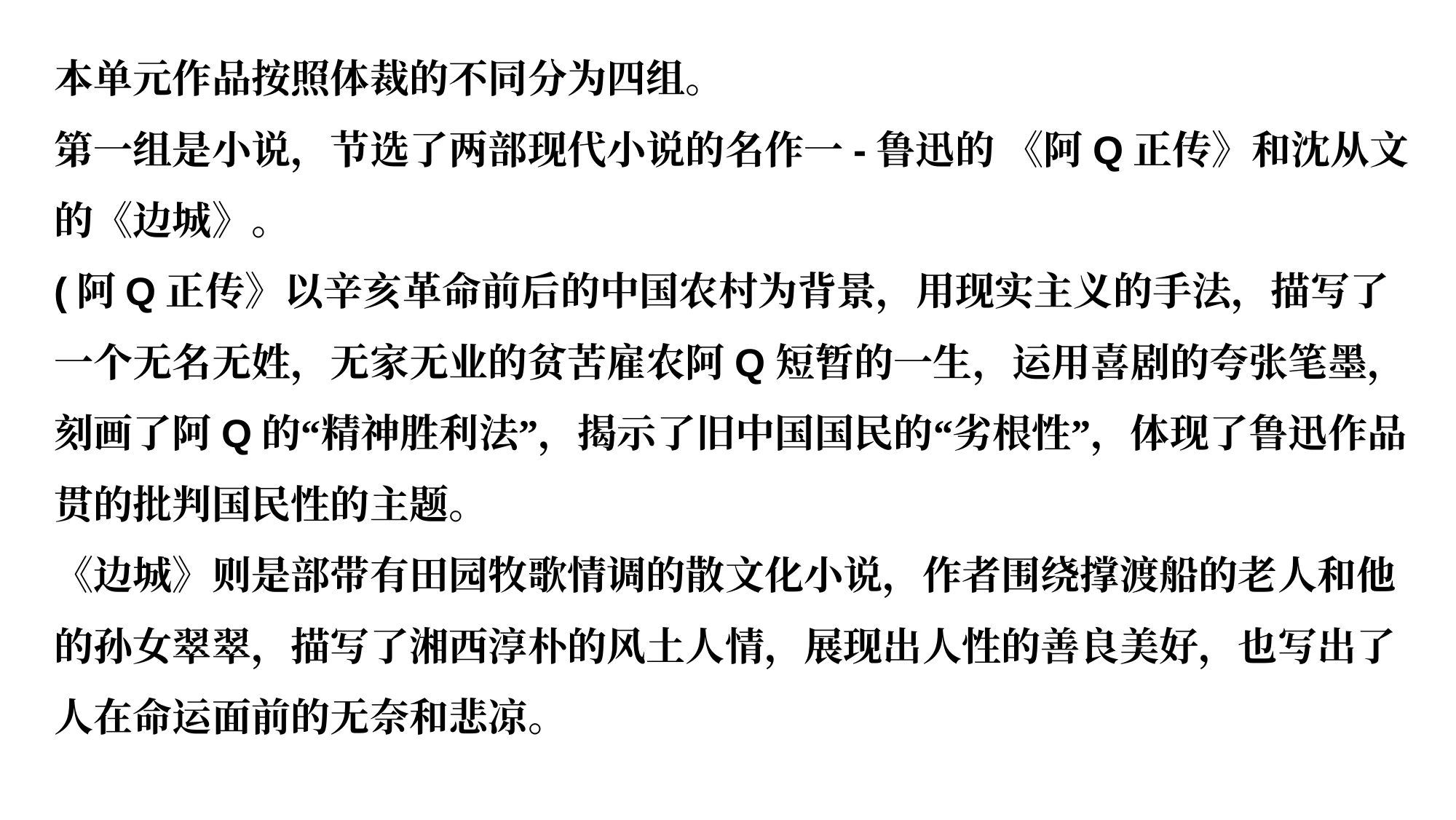

本单元作品按照体裁的不同分为四组。
第一组是小说，节选了两部现代小说的名作一-鲁迅的 《阿Q正传》和沈从文的《边城》。
(阿Q正传》以辛亥革命前后的中国农村为背景，用现实主义的手法，描写了一个无名无姓，无家无业的贫苦雇农阿Q短暂的一生，运用喜剧的夸张笔墨，刻画了阿Q的“精神胜利法”，揭示了旧中国国民的“劣根性”，体现了鲁迅作品贯的批判国民性的主题。
《边城》则是部带有田园牧歌情调的散文化小说，作者围绕撑渡船的老人和他的孙女翠翠，描写了湘西淳朴的风土人情，展现出人性的善良美好，也写出了人在命运面前的无奈和悲凉。